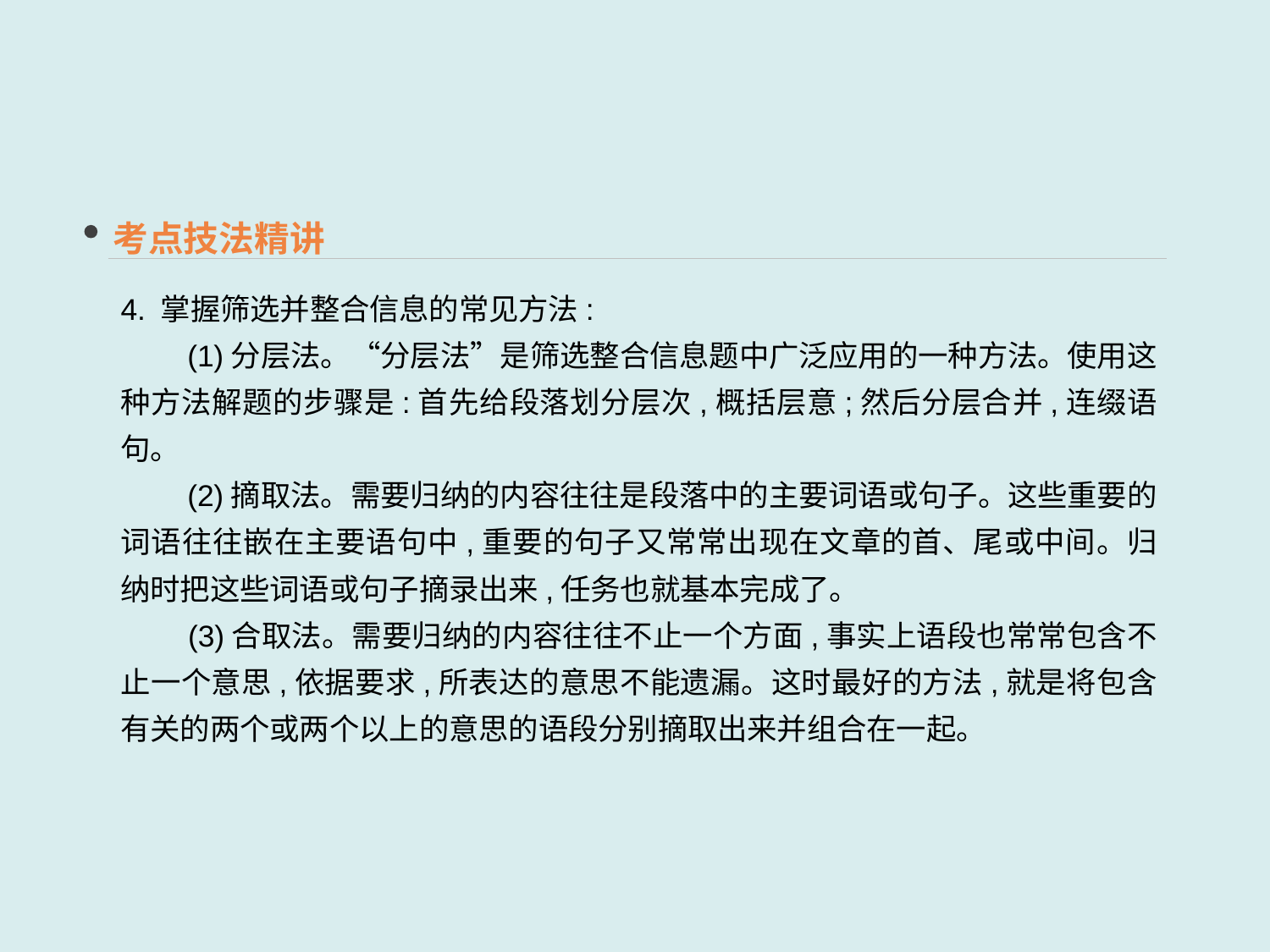

考点技法精讲

4. 掌握筛选并整合信息的常见方法:
　　(1)分层法。“分层法”是筛选整合信息题中广泛应用的一种方法。使用这种方法解题的步骤是:首先给段落划分层次,概括层意;然后分层合并,连缀语句。
　　(2)摘取法。需要归纳的内容往往是段落中的主要词语或句子。这些重要的词语往往嵌在主要语句中,重要的句子又常常出现在文章的首、尾或中间。归纳时把这些词语或句子摘录出来,任务也就基本完成了。
　　(3)合取法。需要归纳的内容往往不止一个方面,事实上语段也常常包含不止一个意思,依据要求,所表达的意思不能遗漏。这时最好的方法,就是将包含有关的两个或两个以上的意思的语段分别摘取出来并组合在一起。